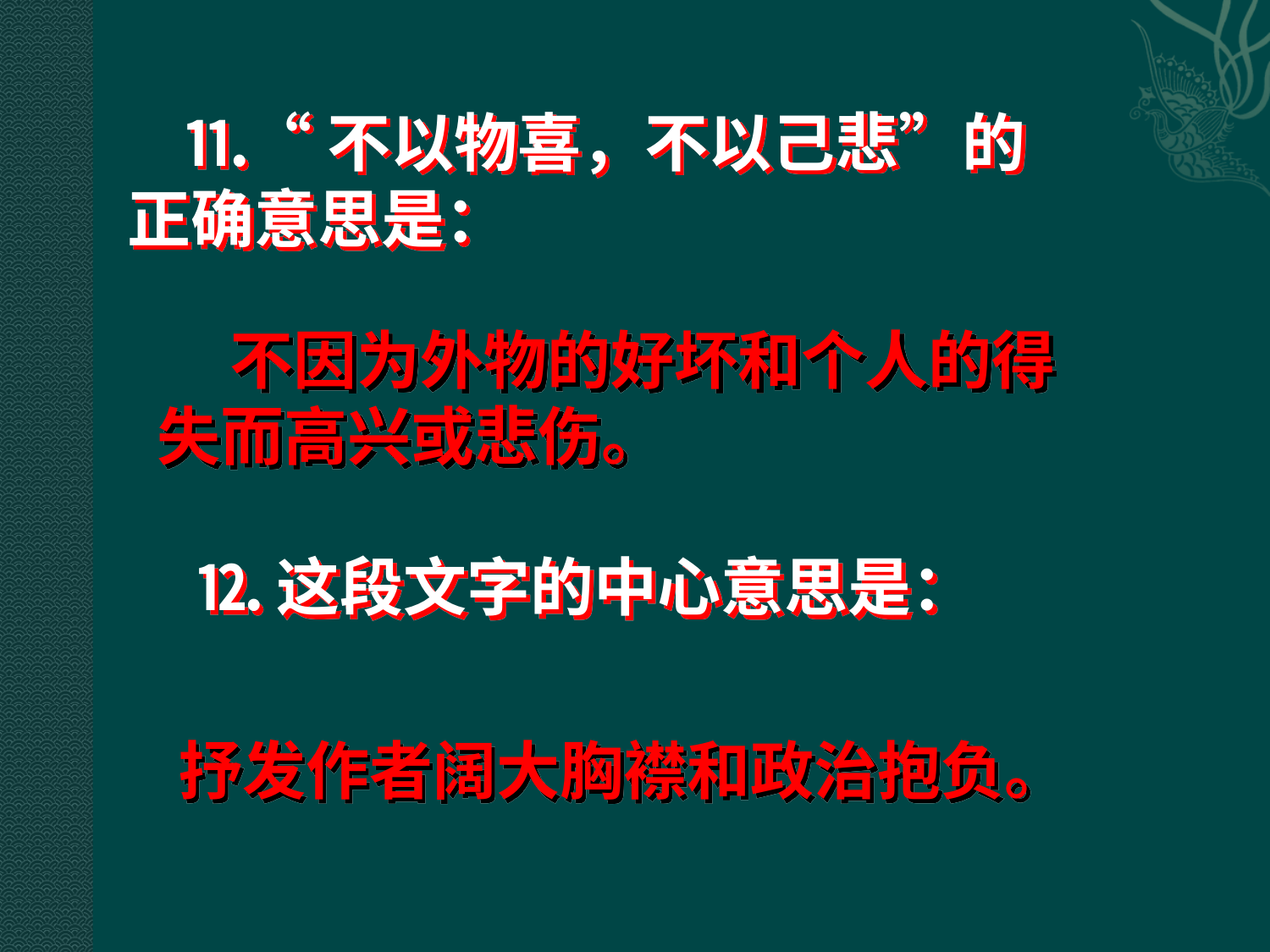

⒒“不以物喜，不以己悲”的正确意思是：
    不因为外物的好坏和个人的得失而高兴或悲伤。
⒓这段文字的中心意思是：
抒发作者阔大胸襟和政治抱负。